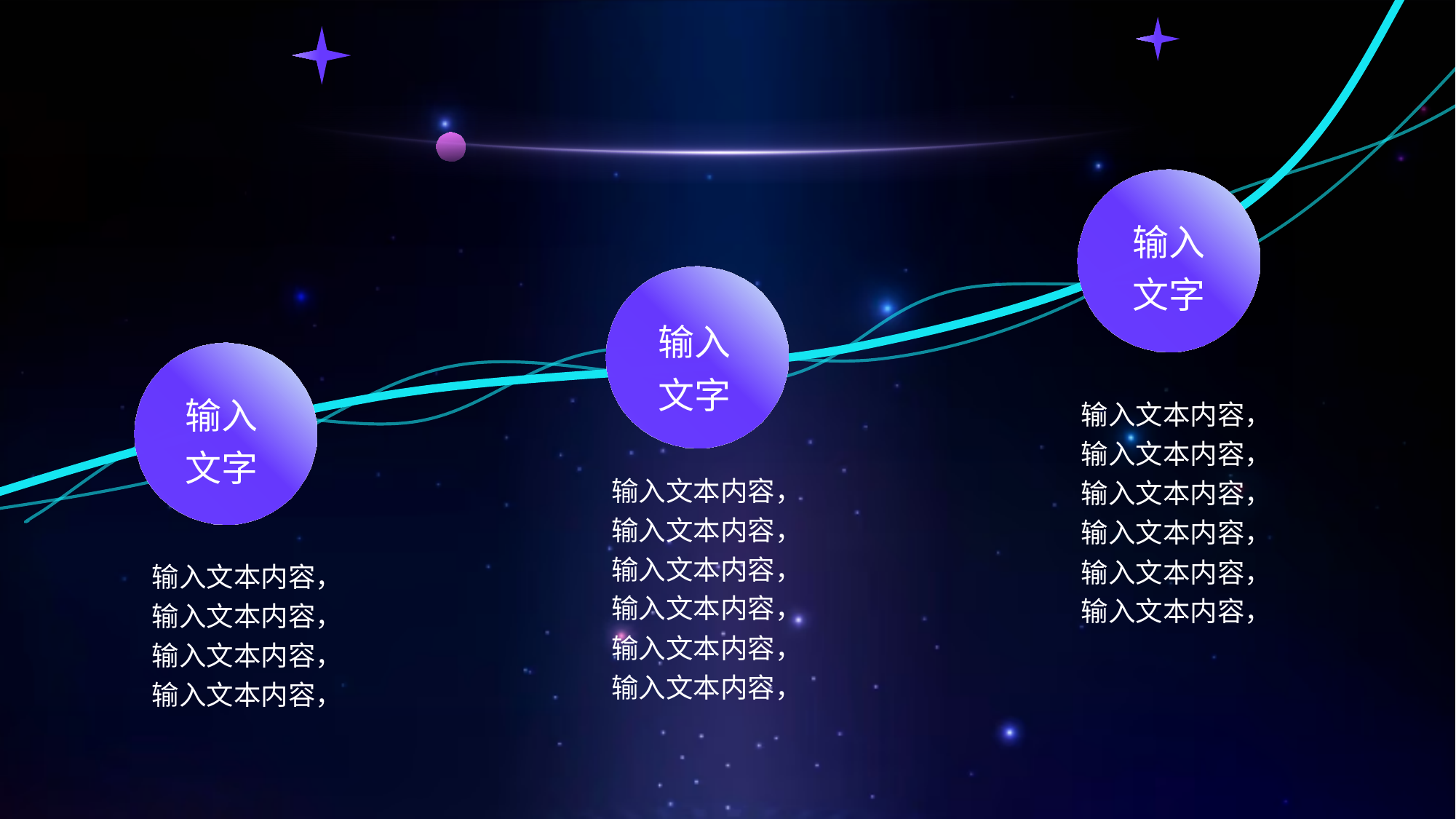

#

输入文字

输入文字

输入文字
输入文本内容，
输入文本内容，
输入文本内容，
输入文本内容，
输入文本内容，
输入文本内容，
输入文本内容，
输入文本内容，
输入文本内容，
输入文本内容，
输入文本内容，
输入文本内容，
输入文本内容，
输入文本内容，
输入文本内容，
输入文本内容，